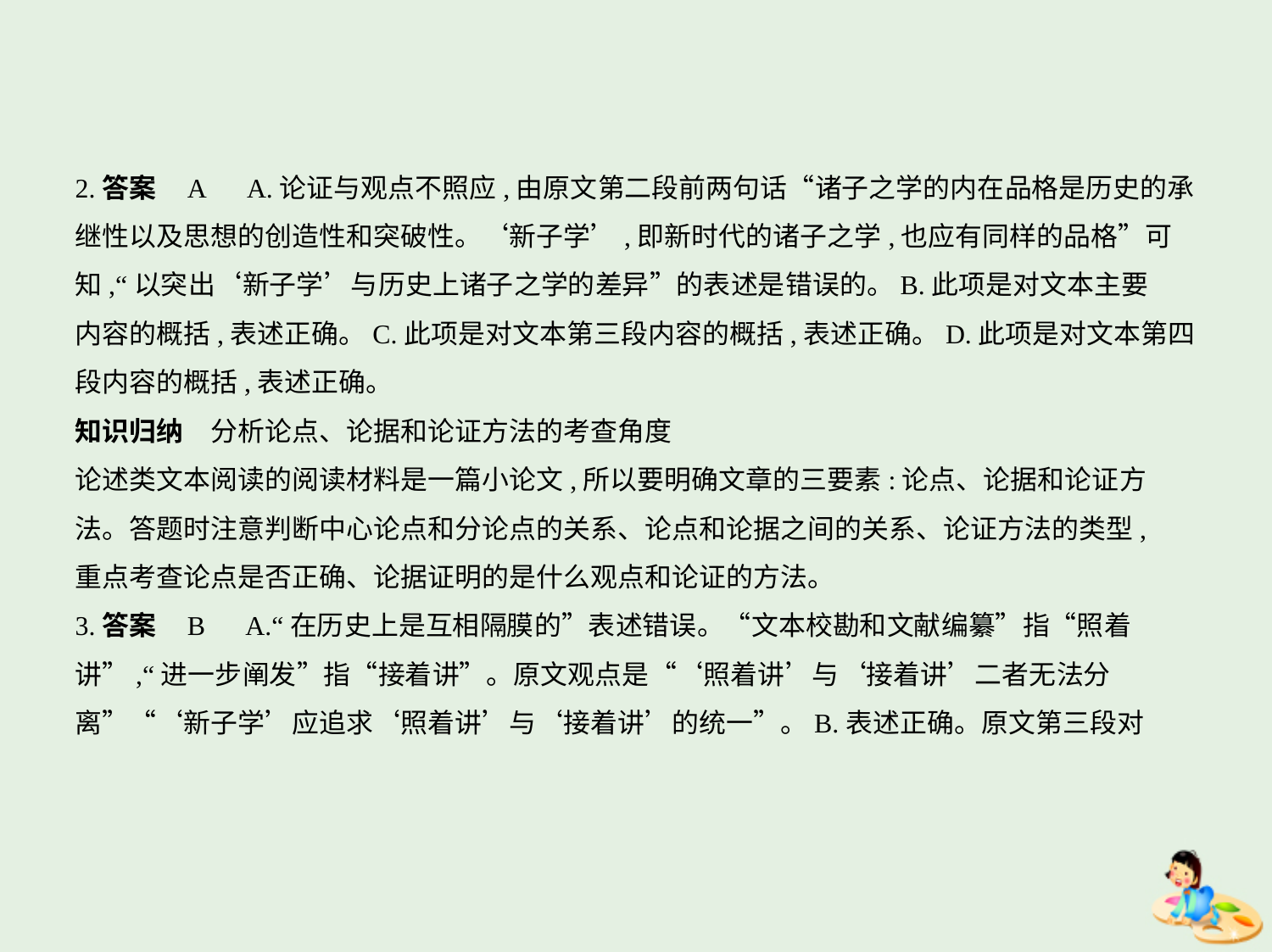

2.答案    A　A.论证与观点不照应,由原文第二段前两句话“诸子之学的内在品格是历史的承
继性以及思想的创造性和突破性。‘新子学’,即新时代的诸子之学,也应有同样的品格”可
知,“以突出‘新子学’与历史上诸子之学的差异”的表述是错误的。B.此项是对文本主要
内容的概括,表述正确。C.此项是对文本第三段内容的概括,表述正确。D.此项是对文本第四
段内容的概括,表述正确。
知识归纳　分析论点、论据和论证方法的考查角度
论述类文本阅读的阅读材料是一篇小论文,所以要明确文章的三要素:论点、论据和论证方
法。答题时注意判断中心论点和分论点的关系、论点和论据之间的关系、论证方法的类型,
重点考查论点是否正确、论据证明的是什么观点和论证的方法。
3.答案    B　A.“在历史上是互相隔膜的”表述错误。“文本校勘和文献编纂”指“照着
讲”,“进一步阐发”指“接着讲”。原文观点是“‘照着讲’与‘接着讲’二者无法分
离”“‘新子学’应追求‘照着讲’与‘接着讲’的统一”。B.表述正确。原文第三段对